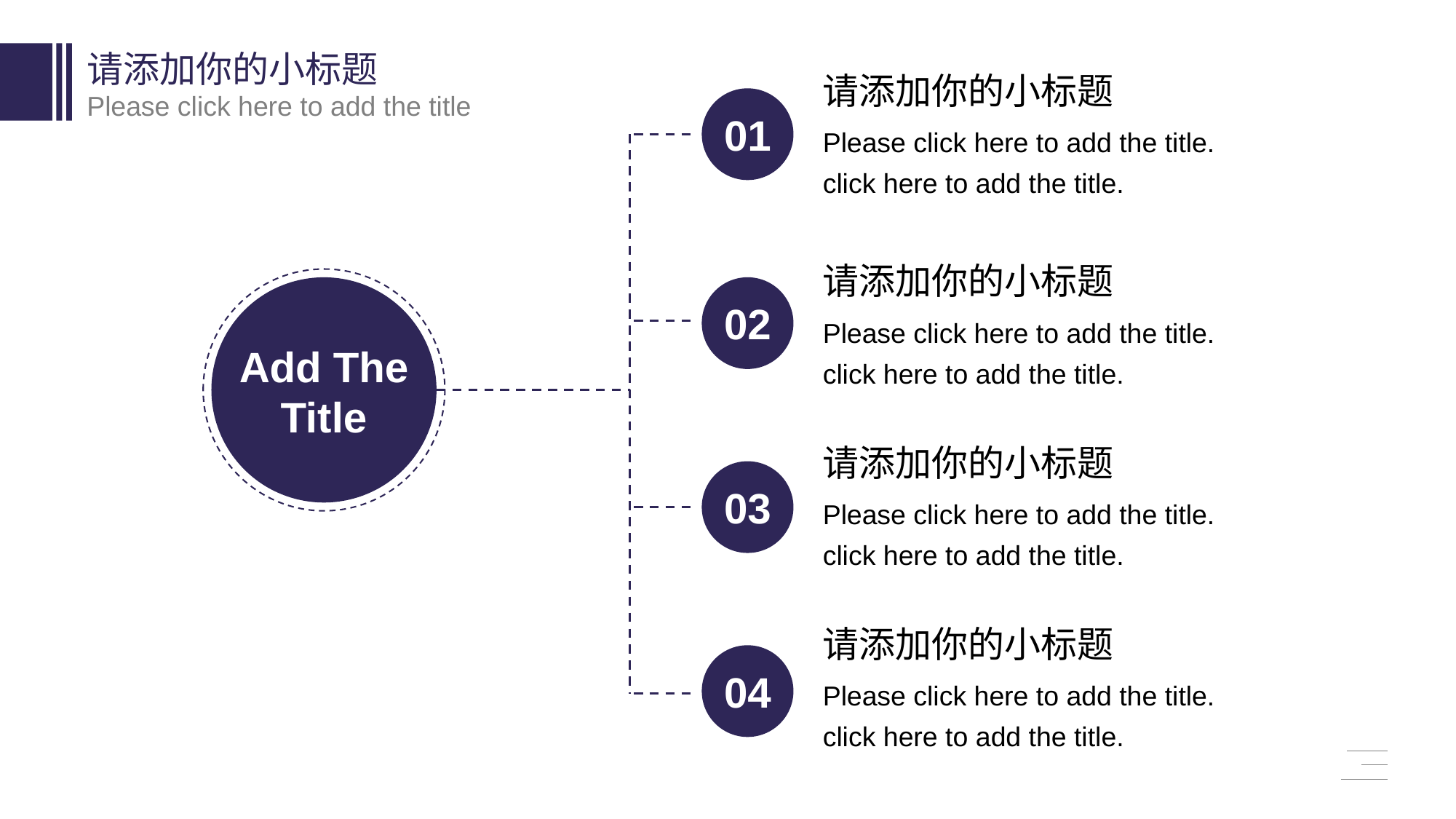

请添加你的小标题

请添加你的小标题
Please click here to add the title

01
Please click here to add the title.  click here to add the title.
请添加你的小标题

02
Please click here to add the title.  click here to add the title.
Add The Title
请添加你的小标题

03
Please click here to add the title.  click here to add the title.
请添加你的小标题

04
Please click here to add the title.  click here to add the title.